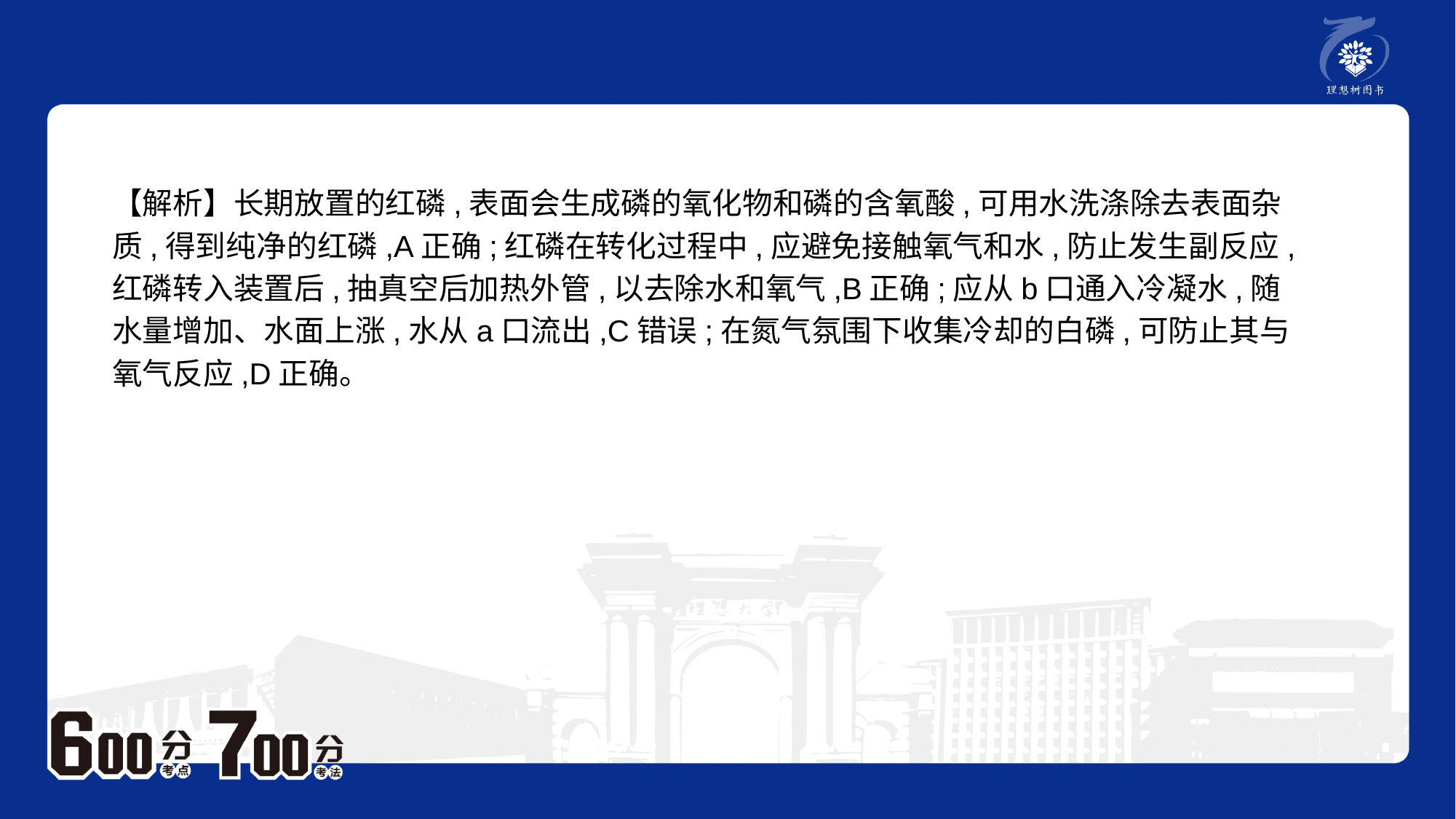

【解析】长期放置的红磷,表面会生成磷的氧化物和磷的含氧酸,可用水洗涤除去表面杂质,得到纯净的红磷,A正确;红磷在转化过程中,应避免接触氧气和水,防止发生副反应,红磷转入装置后,抽真空后加热外管,以去除水和氧气,B正确;应从b口通入冷凝水,随水量增加、水面上涨,水从a口流出,C错误;在氮气氛围下收集冷却的白磷,可防止其与氧气反应,D正确。